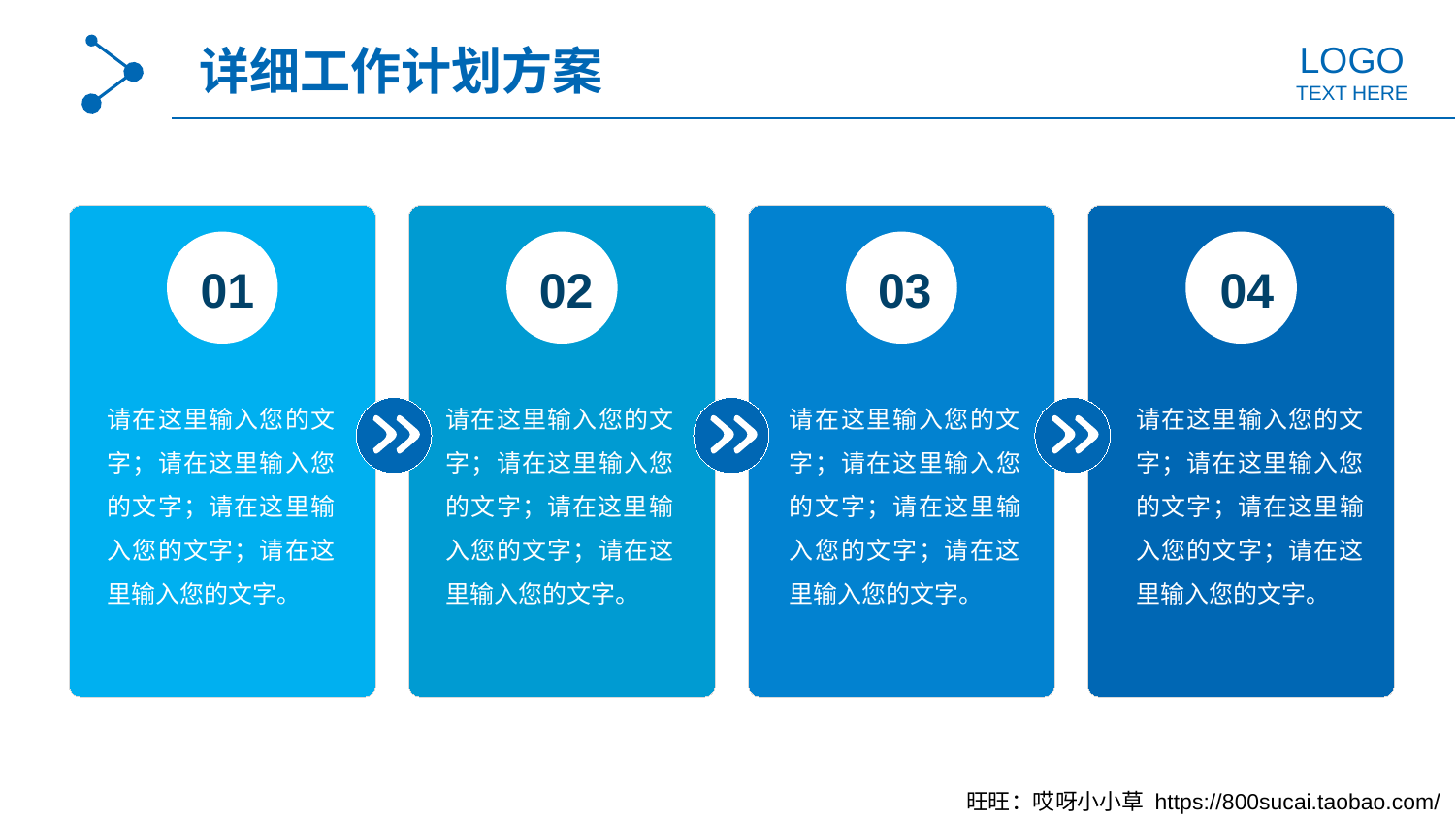

LOGO
详细工作计划方案
TEXT HERE

01
02
03
04
请在这里输入您的文字；请在这里输入您的文字；请在这里输入您的文字；请在这里输入您的文字。
请在这里输入您的文字；请在这里输入您的文字；请在这里输入您的文字；请在这里输入您的文字。
请在这里输入您的文字；请在这里输入您的文字；请在这里输入您的文字；请在这里输入您的文字。
请在这里输入您的文字；请在这里输入您的文字；请在这里输入您的文字；请在这里输入您的文字。

旺旺：哎呀小小草 https://800sucai.taobao.com/